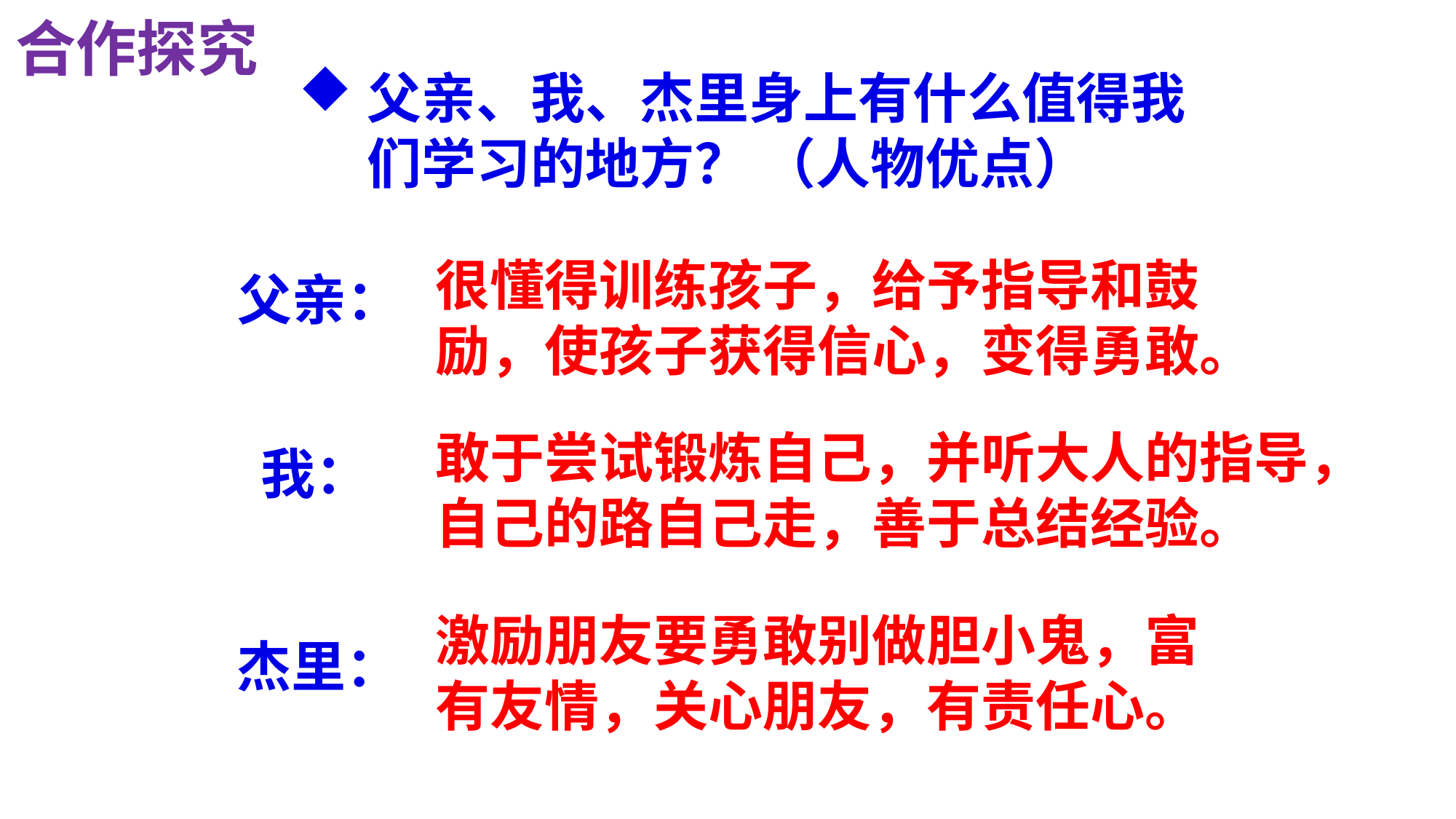

合作探究
父亲、我、杰里身上有什么值得我们学习的地方？ （人物优点）
很懂得训练孩子，给予指导和鼓励，使孩子获得信心，变得勇敢。
父亲：

敢于尝试锻炼自己，并听大人的指导，自己的路自己走，善于总结经验。
我：
激励朋友要勇敢别做胆小鬼，富有友情，关心朋友，有责任心。
杰里：